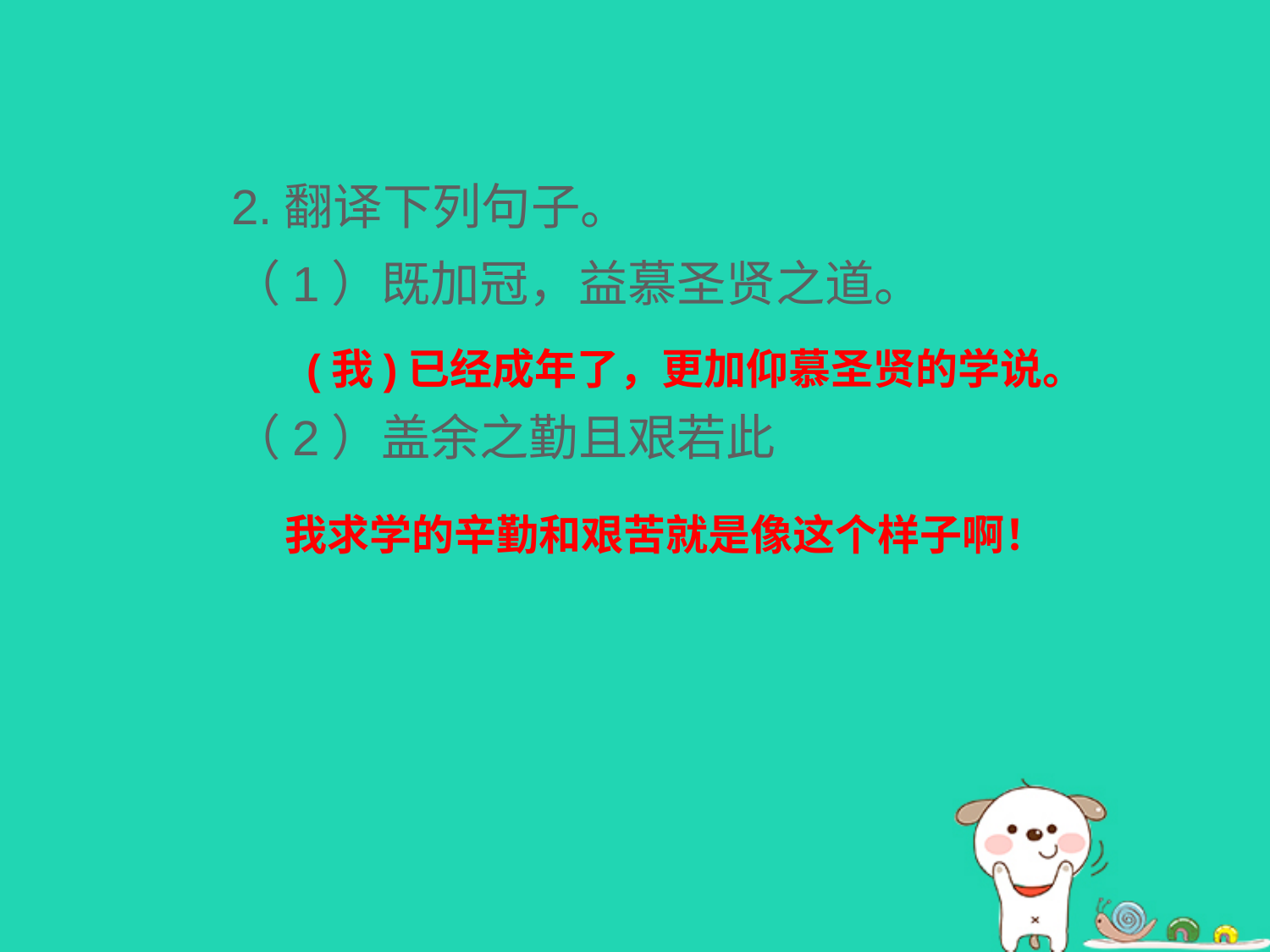

2.翻译下列句子。
（1）既加冠，益慕圣贤之道。

（2）盖余之勤且艰若此
(我)已经成年了，更加仰慕圣贤的学说。
我求学的辛勤和艰苦就是像这个样子啊！